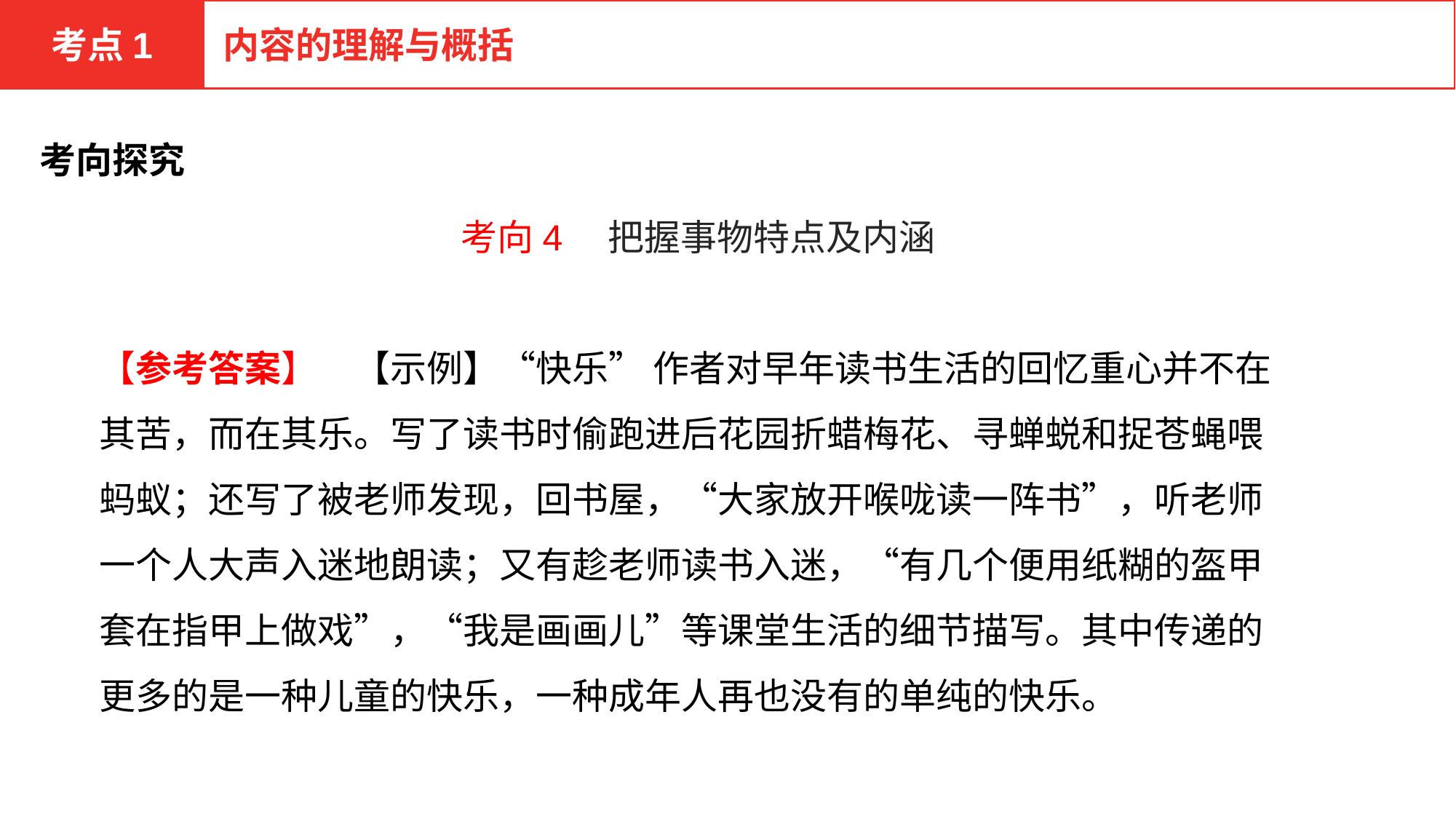

考点1
内容的理解与概括
考向探究
考向4　把握事物特点及内涵

【参考答案】　【示例】“快乐” 作者对早年读书生活的回忆重心并不在其苦，而在其乐。写了读书时偷跑进后花园折蜡梅花、寻蝉蜕和捉苍蝇喂蚂蚁；还写了被老师发现，回书屋，“大家放开喉咙读一阵书”，听老师一个人大声入迷地朗读；又有趁老师读书入迷，“有几个便用纸糊的盔甲套在指甲上做戏”，“我是画画儿”等课堂生活的细节描写。其中传递的更多的是一种儿童的快乐，一种成年人再也没有的单纯的快乐。